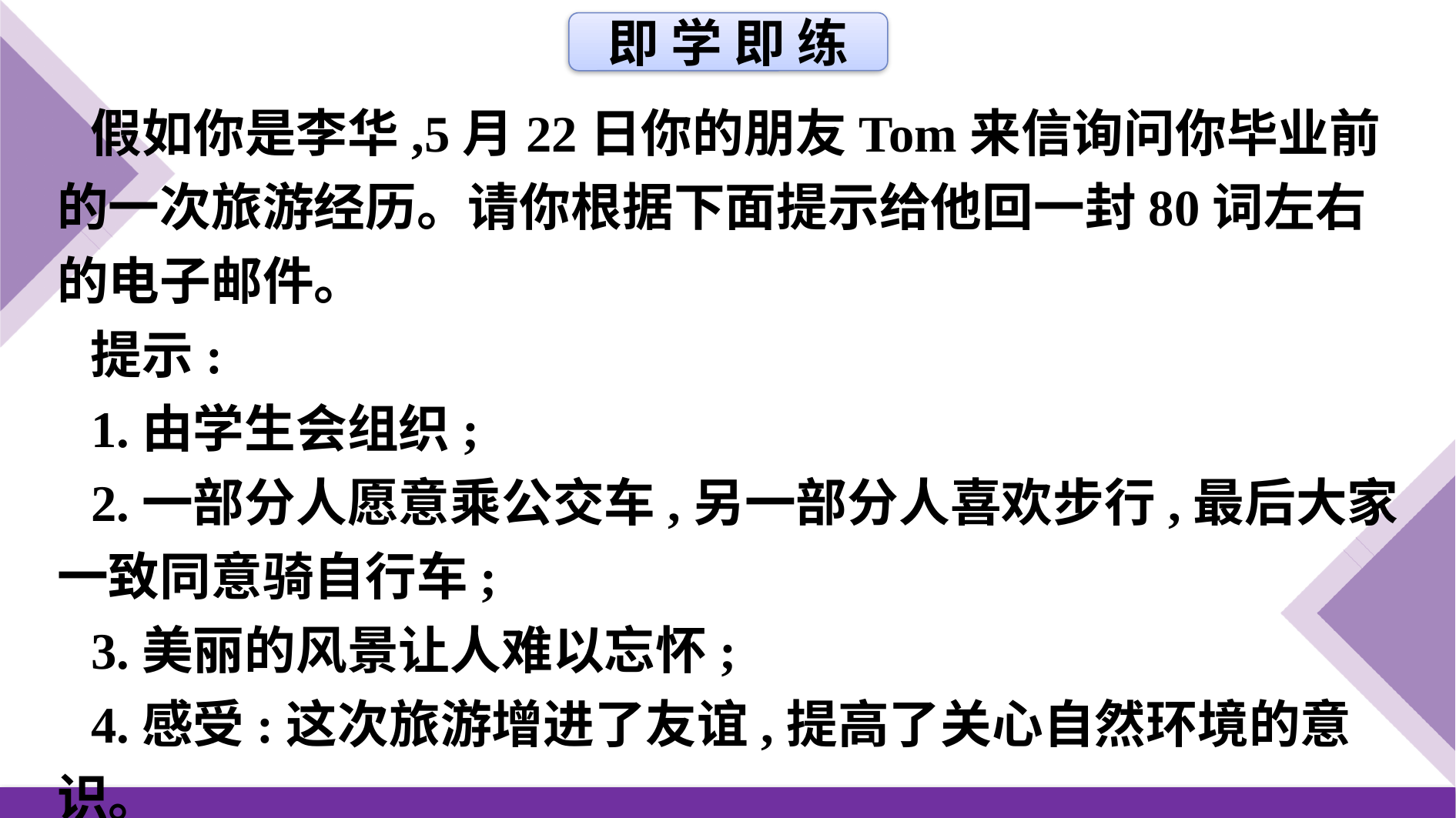

即 学 即 练
假如你是李华,5月22日你的朋友Tom来信询问你毕业前的一次旅游经历。请你根据下面提示给他回一封80词左右的电子邮件。
提示:
1.由学生会组织;
2.一部分人愿意乘公交车,另一部分人喜欢步行,最后大家一致同意骑自行车;
3.美丽的风景让人难以忘怀;
4.感受:这次旅游增进了友谊,提高了关心自然环境的意识。